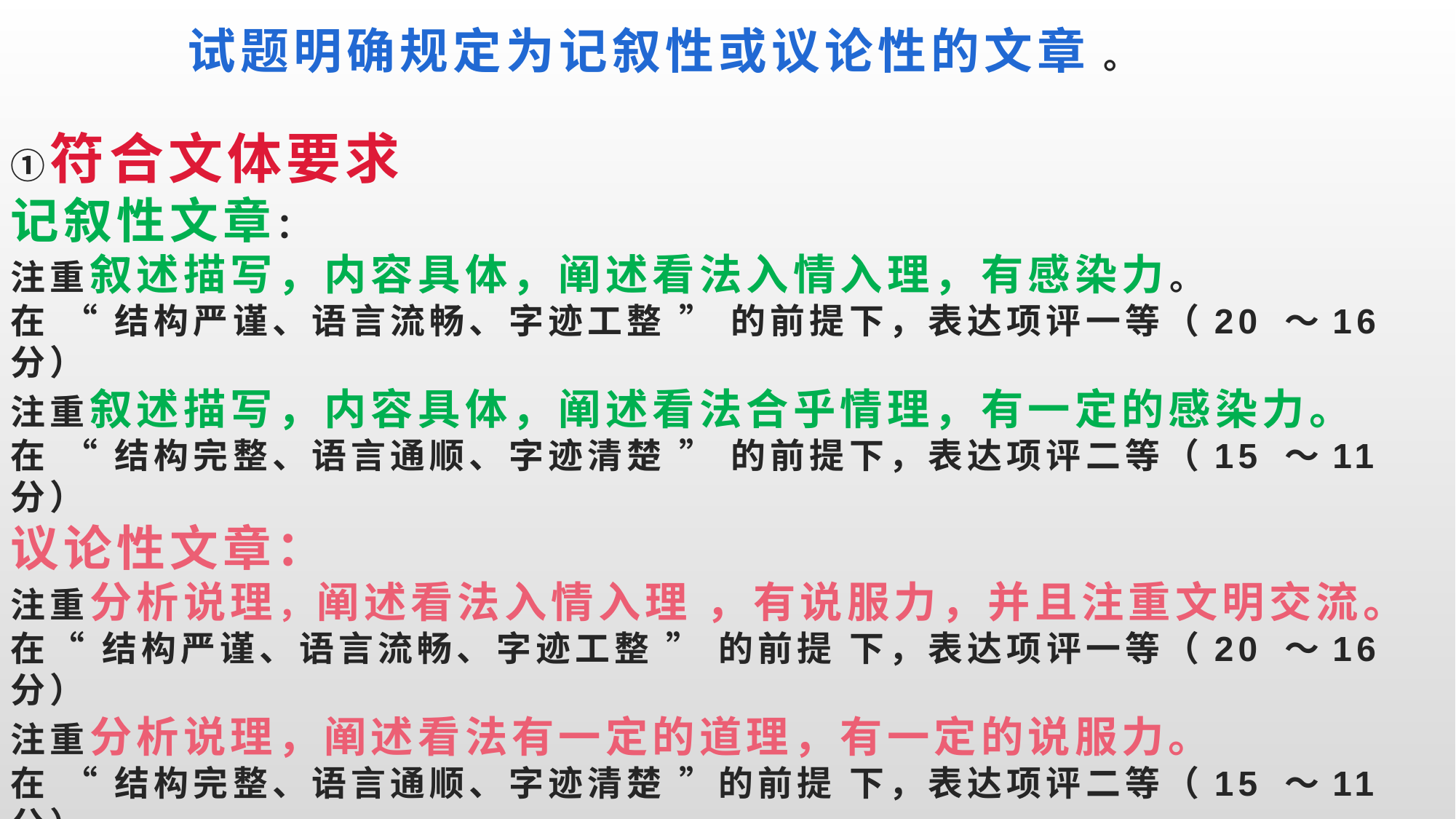

# 3．关于“文体” 试题明确规定为记叙性或议论性的文章 。 ①符合文体要求 记叙性文章： 注重叙述描写，内容具体，阐述看法入情入理，有感染力。 在 “ 结构严谨、语言流畅、字迹工整 ” 的前提下，表达项评一等（20 ～16  分） 注重叙述描写，内容具体，阐述看法合乎情理，有一定的感染力。 在 “ 结构完整、语言通顺、字迹清楚 ” 的前提下，表达项评二等（15 ～11  分） 议论性文章： 注重分析说理，阐述看法入情入理 ，有说服力，并且注重文明交流。 在“ 结构严谨、语言流畅、字迹工整 ” 的前提 下，表达项评一等（20 ～16  分） 注重分析说理，阐述看法有一定的道理，有一定的说服力。 在 “ 结构完整、语言通顺、字迹清楚 ”的前提 下，表达项评二等（15 ～11  分）